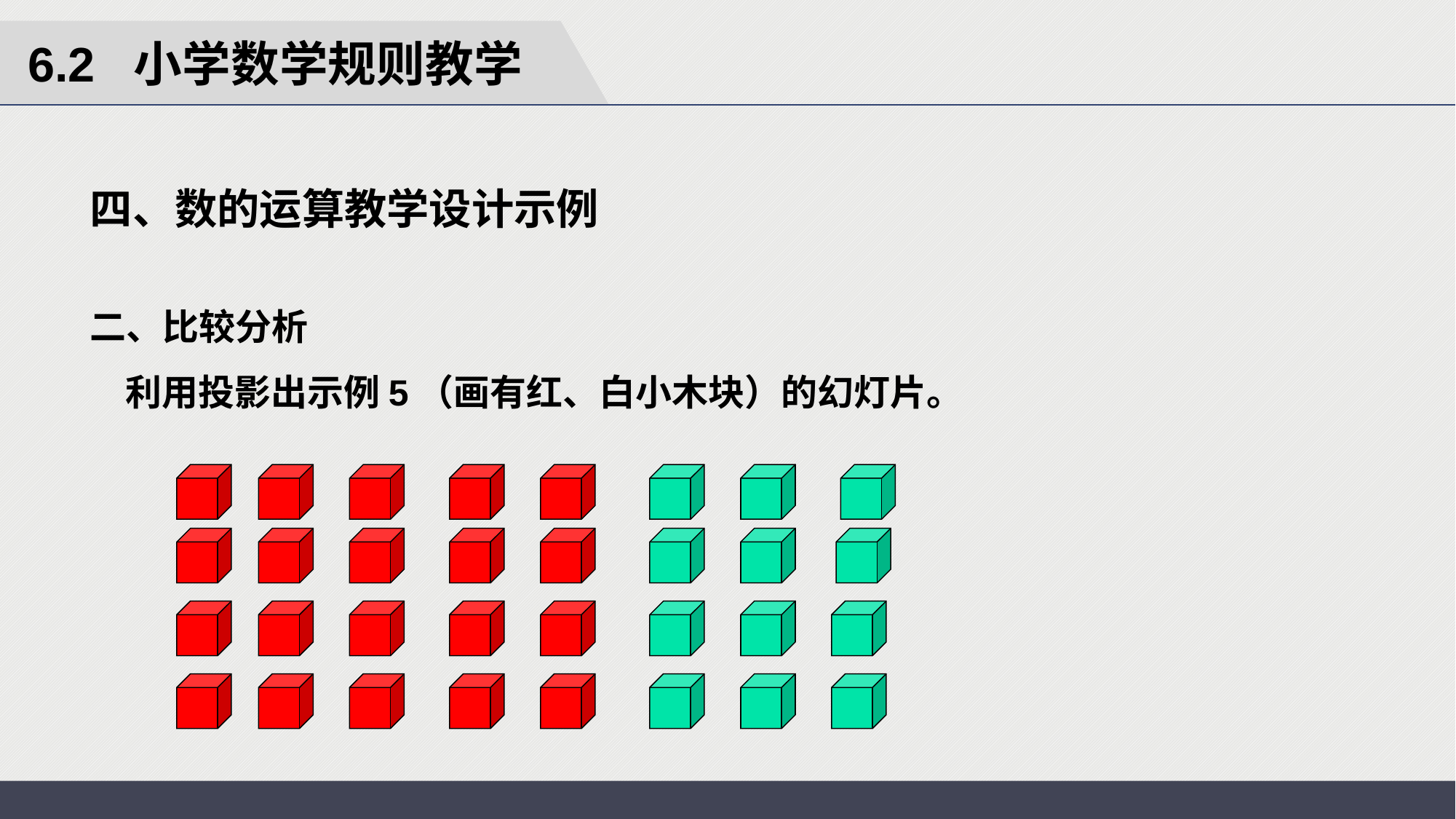

6.2  小学数学规则教学
四、数的运算教学设计示例
二、比较分析
 利用投影出示例5（画有红、白小木块）的幻灯片。